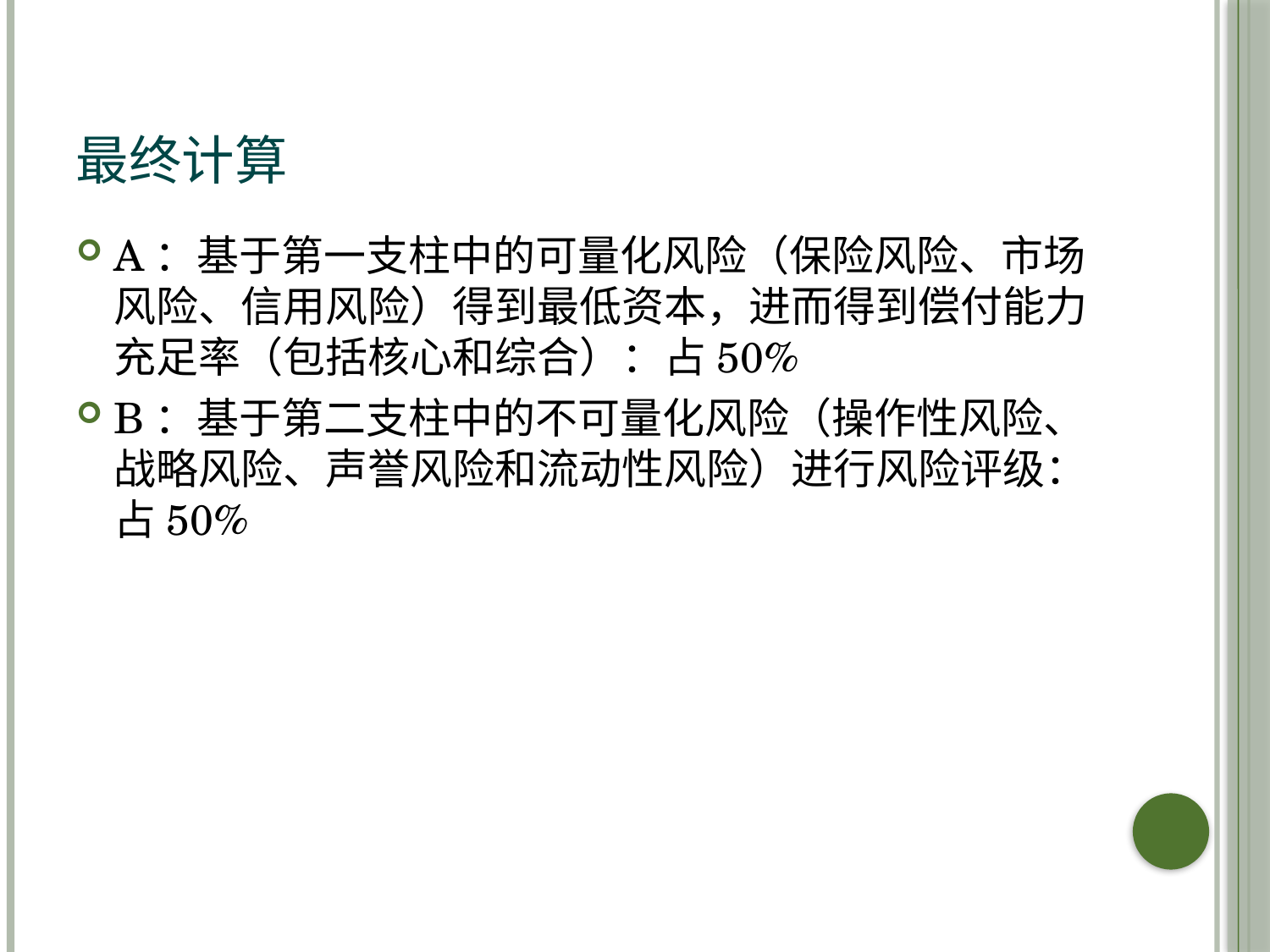

# 最终计算
A：基于第一支柱中的可量化风险（保险风险、市场风险、信用风险）得到最低资本，进而得到偿付能力充足率（包括核心和综合）：占50%
B：基于第二支柱中的不可量化风险（操作性风险、战略风险、声誉风险和流动性风险）进行风险评级：占50%